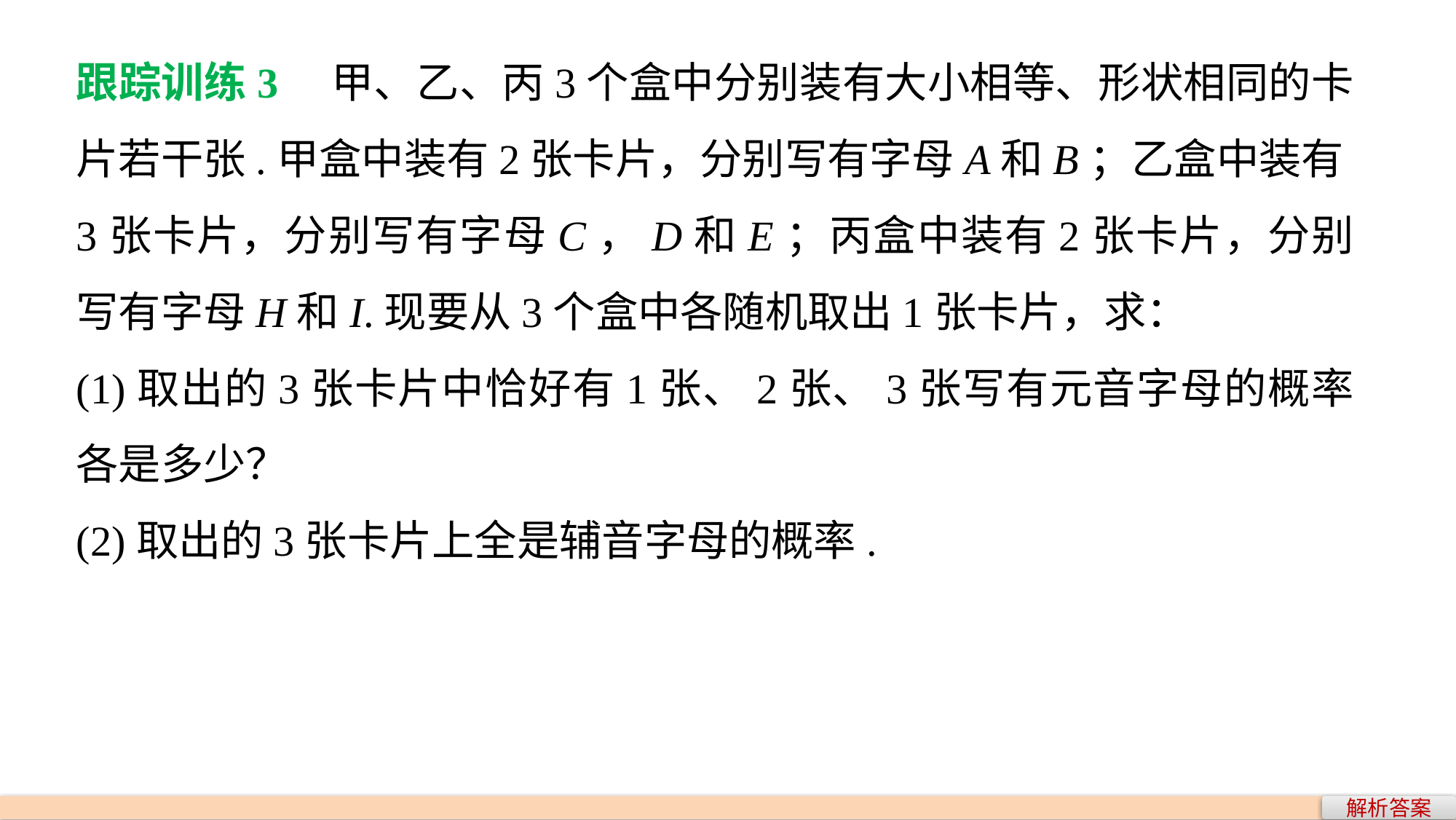

跟踪训练3　甲、乙、丙3个盒中分别装有大小相等、形状相同的卡片若干张.甲盒中装有2张卡片，分别写有字母A和B；乙盒中装有3张卡片，分别写有字母C，D和E；丙盒中装有2张卡片，分别写有字母H和I.现要从3个盒中各随机取出1张卡片，求：
(1)取出的3张卡片中恰好有1张、2张、3张写有元音字母的概率各是多少？
(2)取出的3张卡片上全是辅音字母的概率.
解析答案